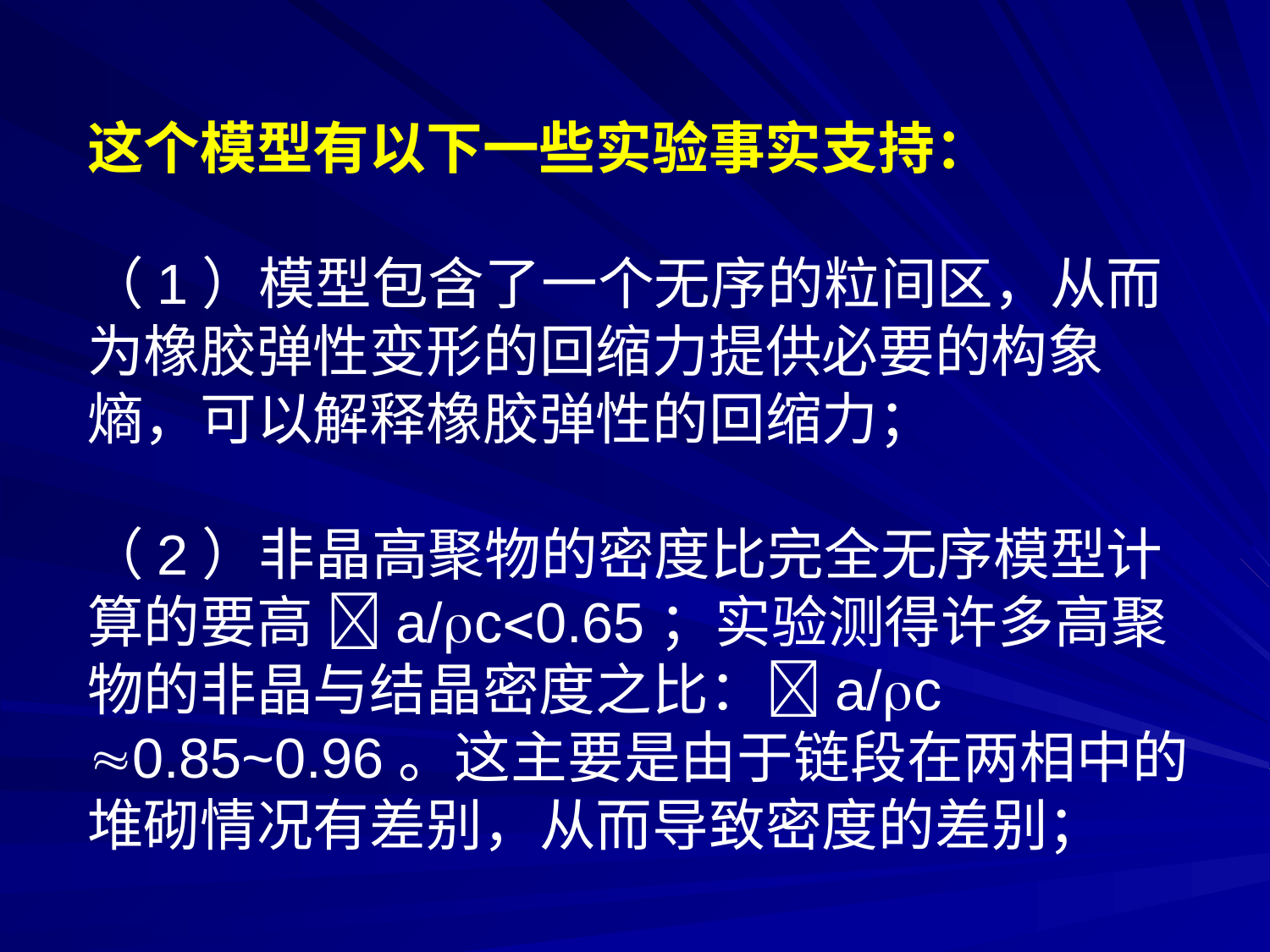

这个模型有以下一些实验事实支持：

（1）模型包含了一个无序的粒间区，从而为橡胶弹性变形的回缩力提供必要的构象熵，可以解释橡胶弹性的回缩力；

（2）非晶高聚物的密度比完全无序模型计算的要高 ρa/ρc<0.65；实验测得许多高聚物的非晶与结晶密度之比：ρa/ρc ≈0.85~0.96。这主要是由于链段在两相中的堆砌情况有差别，从而导致密度的差别；